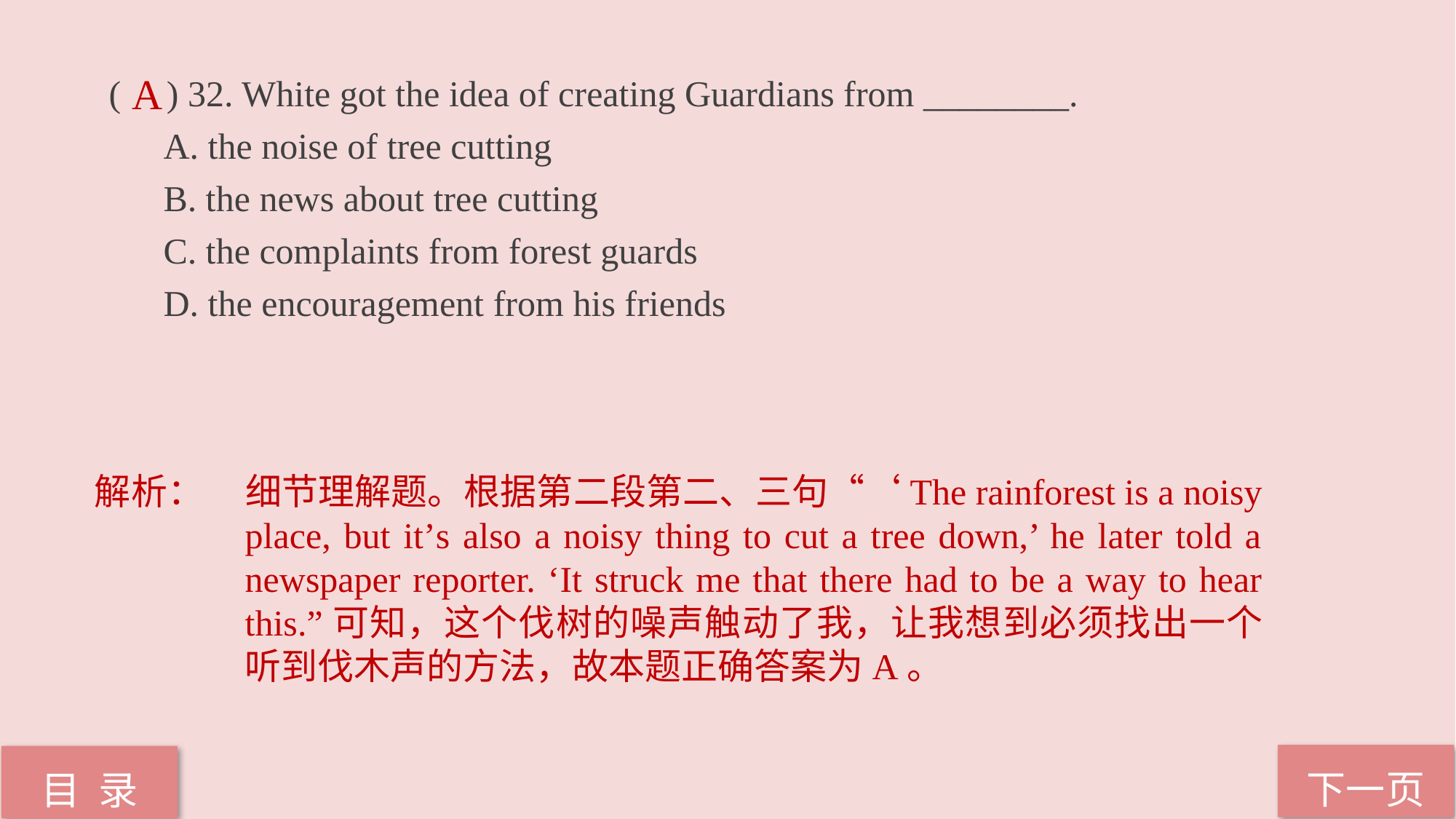

(     ) 32. White got the idea of creating Guardians from ________.
A. the noise of tree cutting
B. the news about tree cutting
C. the complaints from forest guards
D. the encouragement from his friends
 A
解析：	细节理解题。根据第二段第二、三句“‘The rainforest is a noisy place, but it’s also a noisy thing to cut a tree down,’ he later told a newspaper reporter. ‘It struck me that there had to be a way to hear this.”可知，这个伐树的噪声触动了我，让我想到必须找出一个听到伐木声的方法，故本题正确答案为A。